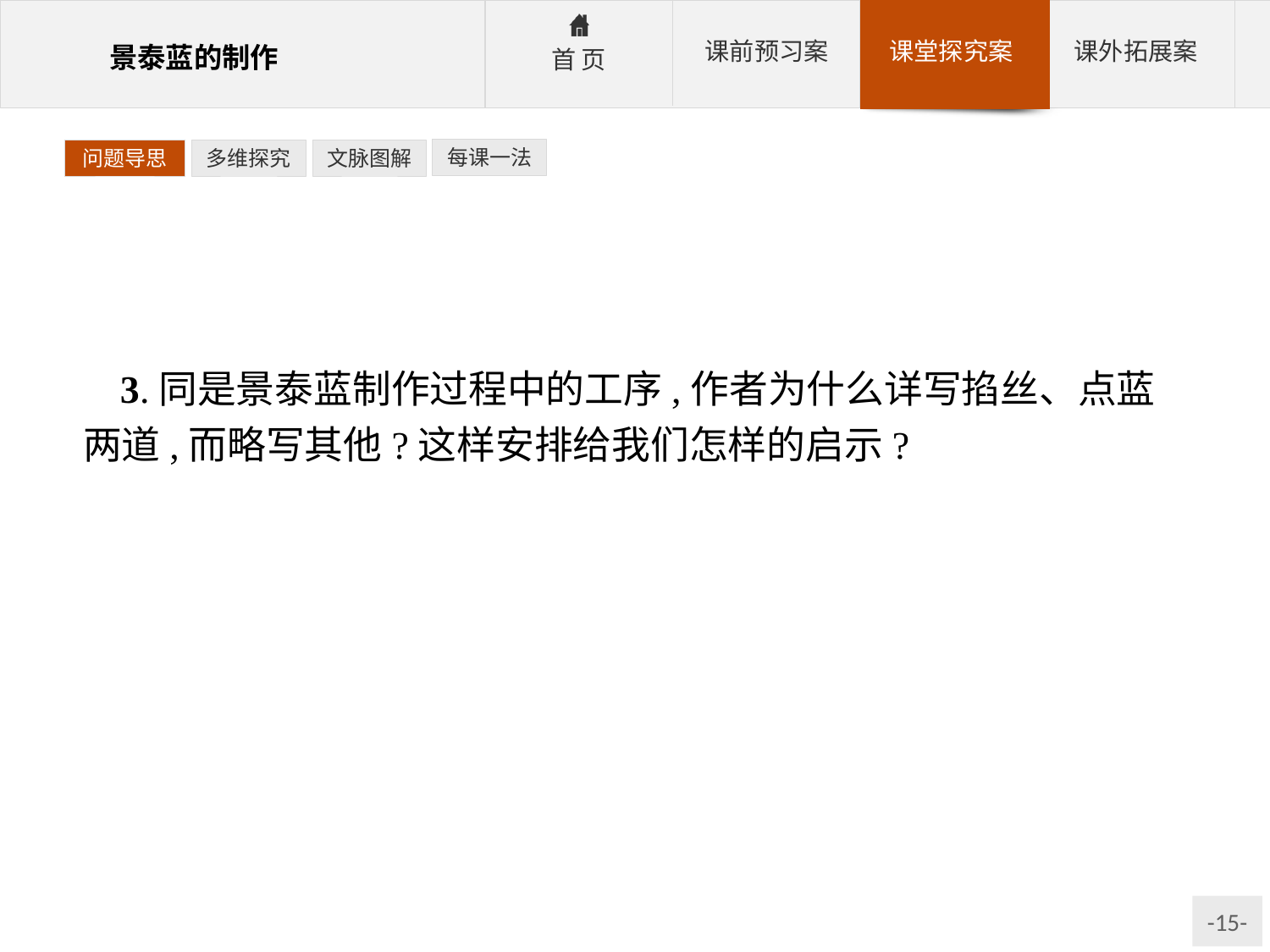

每课一法
问题导思
多维探究
文脉图解
3.同是景泰蓝制作过程中的工序,作者为什么详写掐丝、点蓝两道,而略写其他?这样安排给我们怎样的启示?
参考答案:(1)掐丝、点蓝是最复杂、最精细、最体现手工制作的特点,决定质量的关键工序,又不为人们所熟知。(2)选材的详略可依据认识的特点,突出重点。